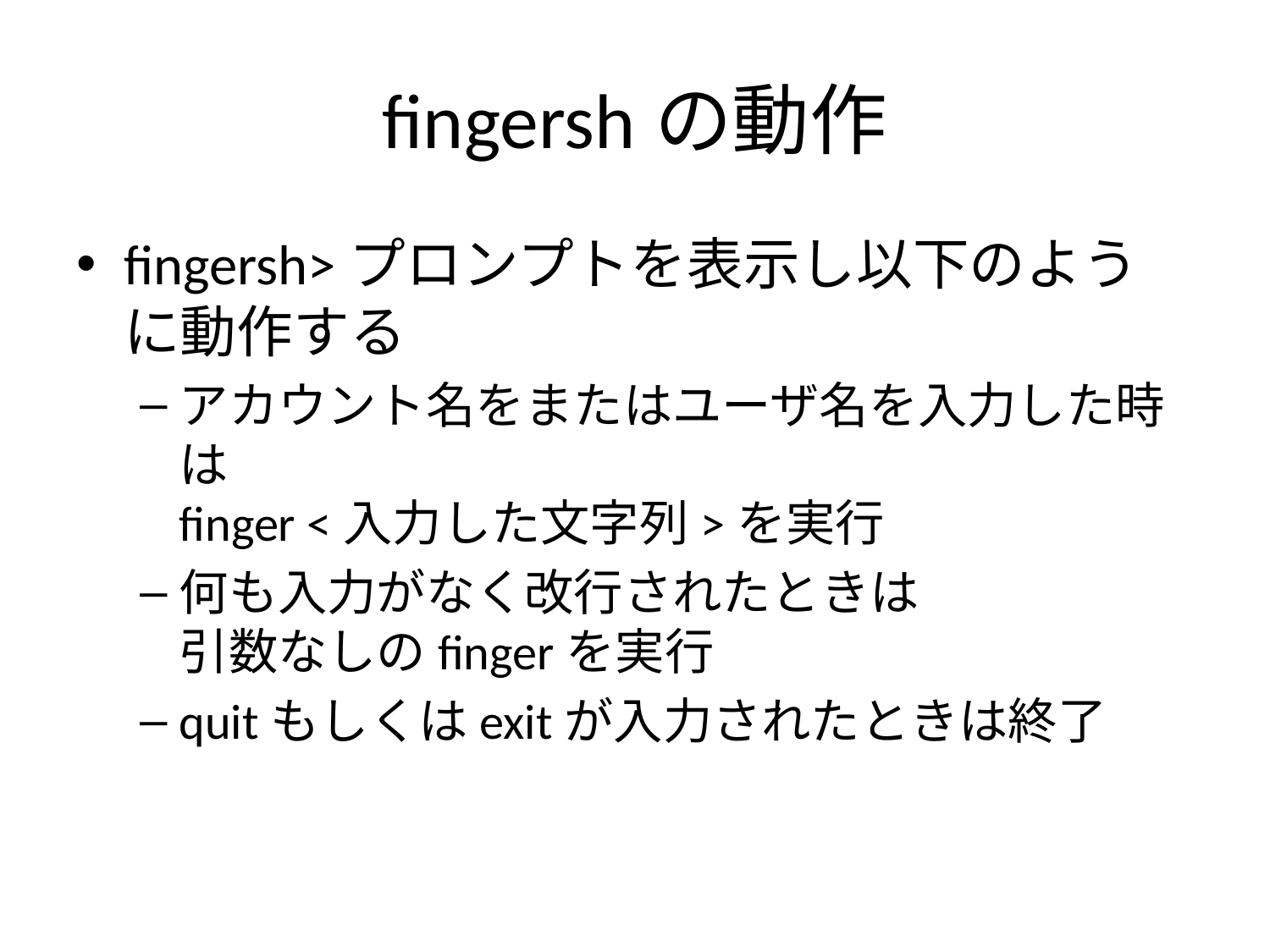

# fingershの動作
fingersh>プロンプトを表示し以下のように動作する
アカウント名をまたはユーザ名を入力した時は
finger <入力した文字列>を実行
何も入力がなく改行されたときは
引数なしのfingerを実行
quitもしくはexitが入力されたときは終了